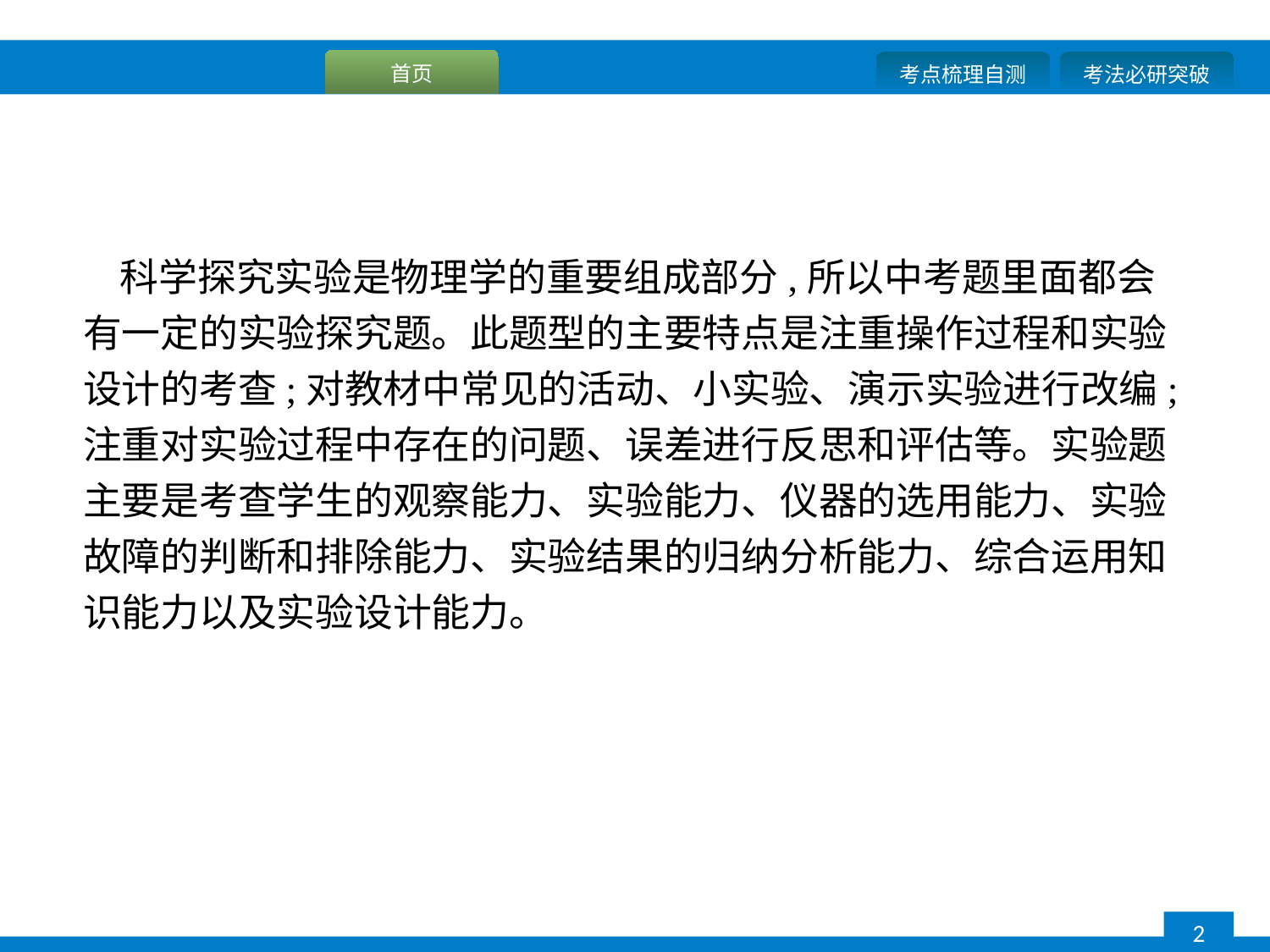

科学探究实验是物理学的重要组成部分,所以中考题里面都会有一定的实验探究题。此题型的主要特点是注重操作过程和实验设计的考查;对教材中常见的活动、小实验、演示实验进行改编;注重对实验过程中存在的问题、误差进行反思和评估等。实验题主要是考查学生的观察能力、实验能力、仪器的选用能力、实验故障的判断和排除能力、实验结果的归纳分析能力、综合运用知识能力以及实验设计能力。